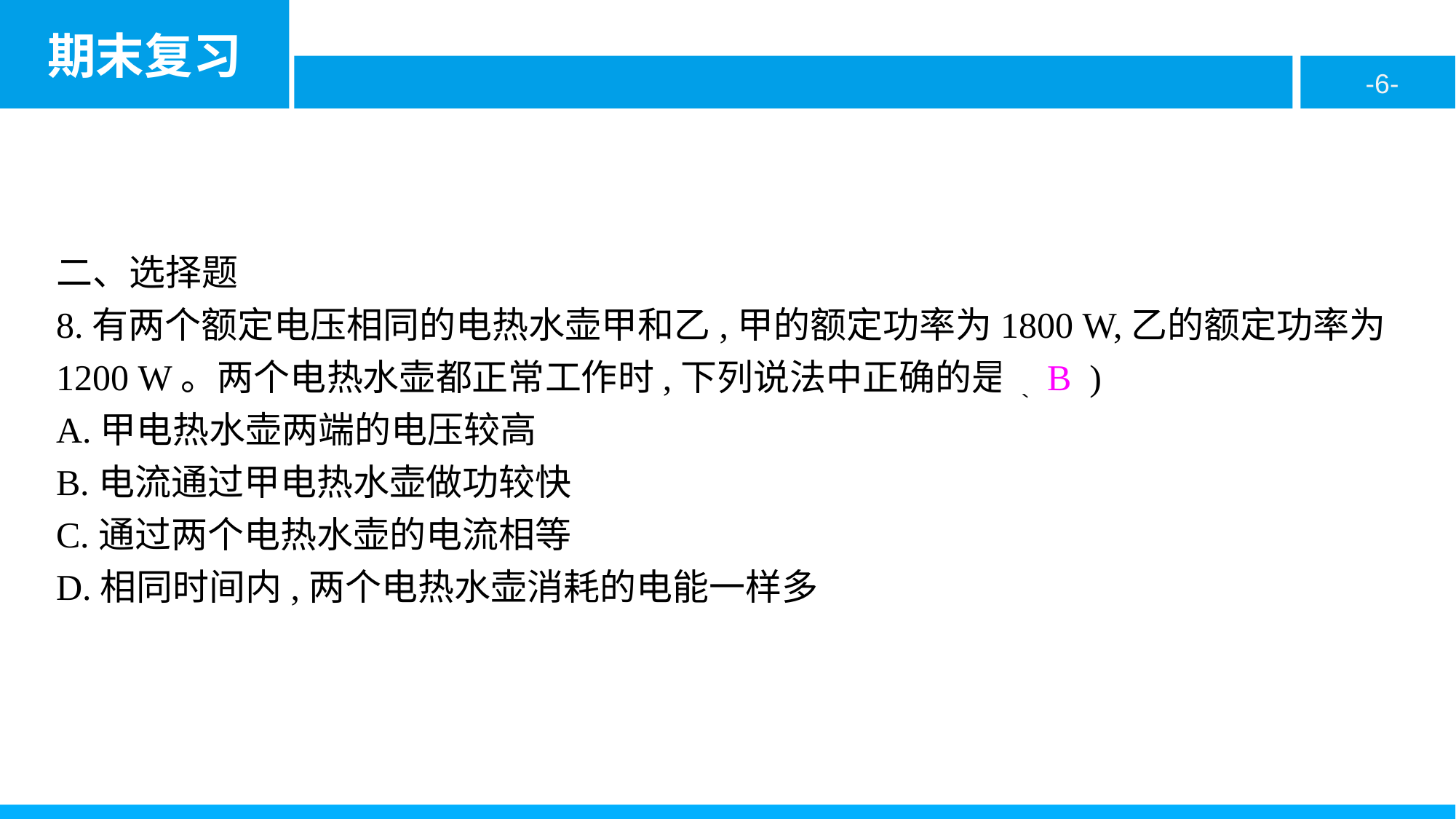

二、选择题
8.有两个额定电压相同的电热水壶甲和乙,甲的额定功率为1800 W,乙的额定功率为1200 W。两个电热水壶都正常工作时,下列说法中正确的是(  B  )
A.甲电热水壶两端的电压较高
B.电流通过甲电热水壶做功较快
C.通过两个电热水壶的电流相等
D.相同时间内,两个电热水壶消耗的电能一样多